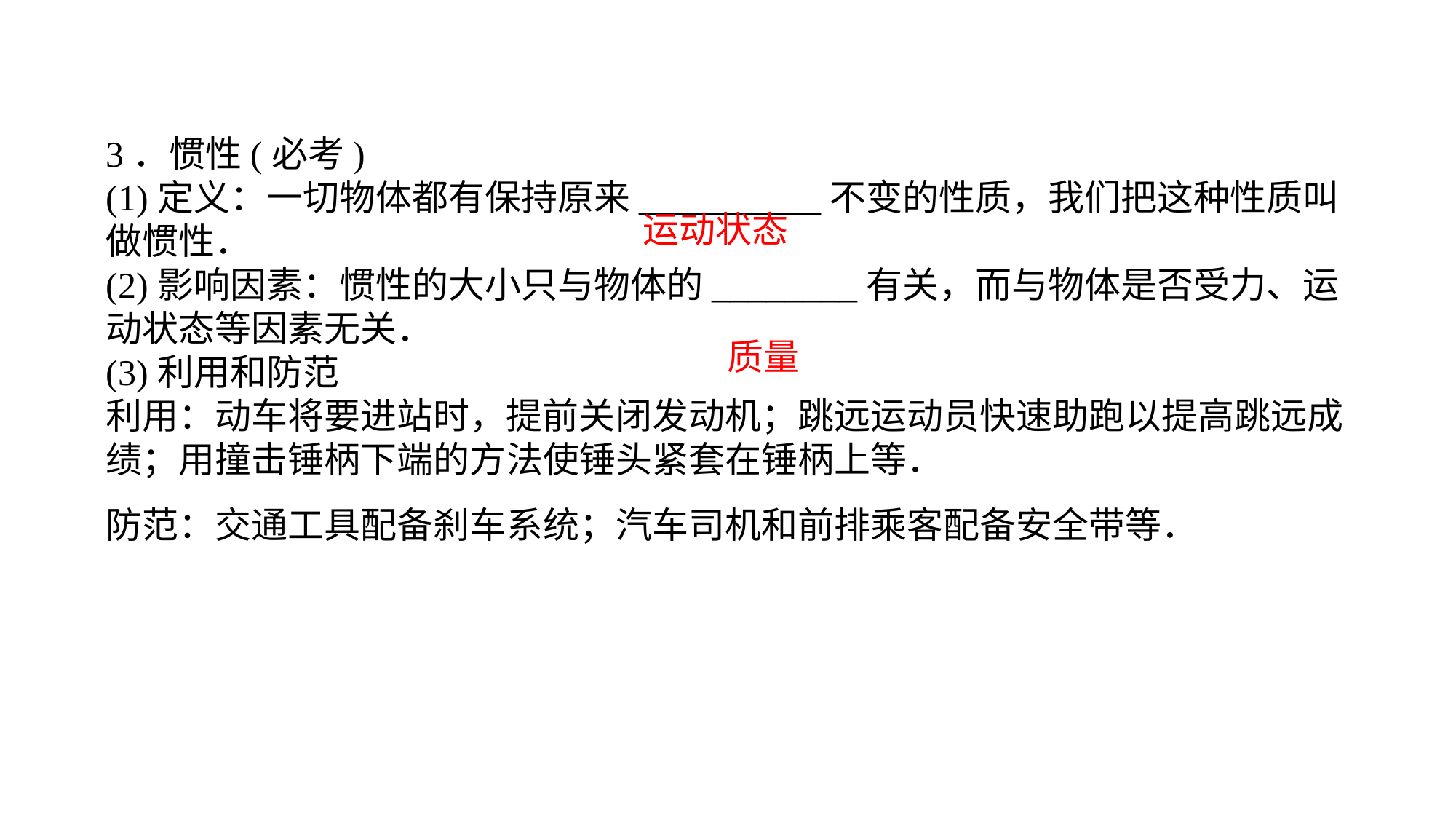

3．惯性(必考)(1)定义：一切物体都有保持原来__________不变的性质，我们把这种性质叫做惯性．(2)影响因素：惯性的大小只与物体的________有关，而与物体是否受力、运动状态等因素无关．(3)利用和防范利用：动车将要进站时，提前关闭发动机；跳远运动员快速助跑以提高跳远成绩；用撞击锤柄下端的方法使锤头紧套在锤柄上等．防范：交通工具配备刹车系统；汽车司机和前排乘客配备安全带等．
运动状态
质量